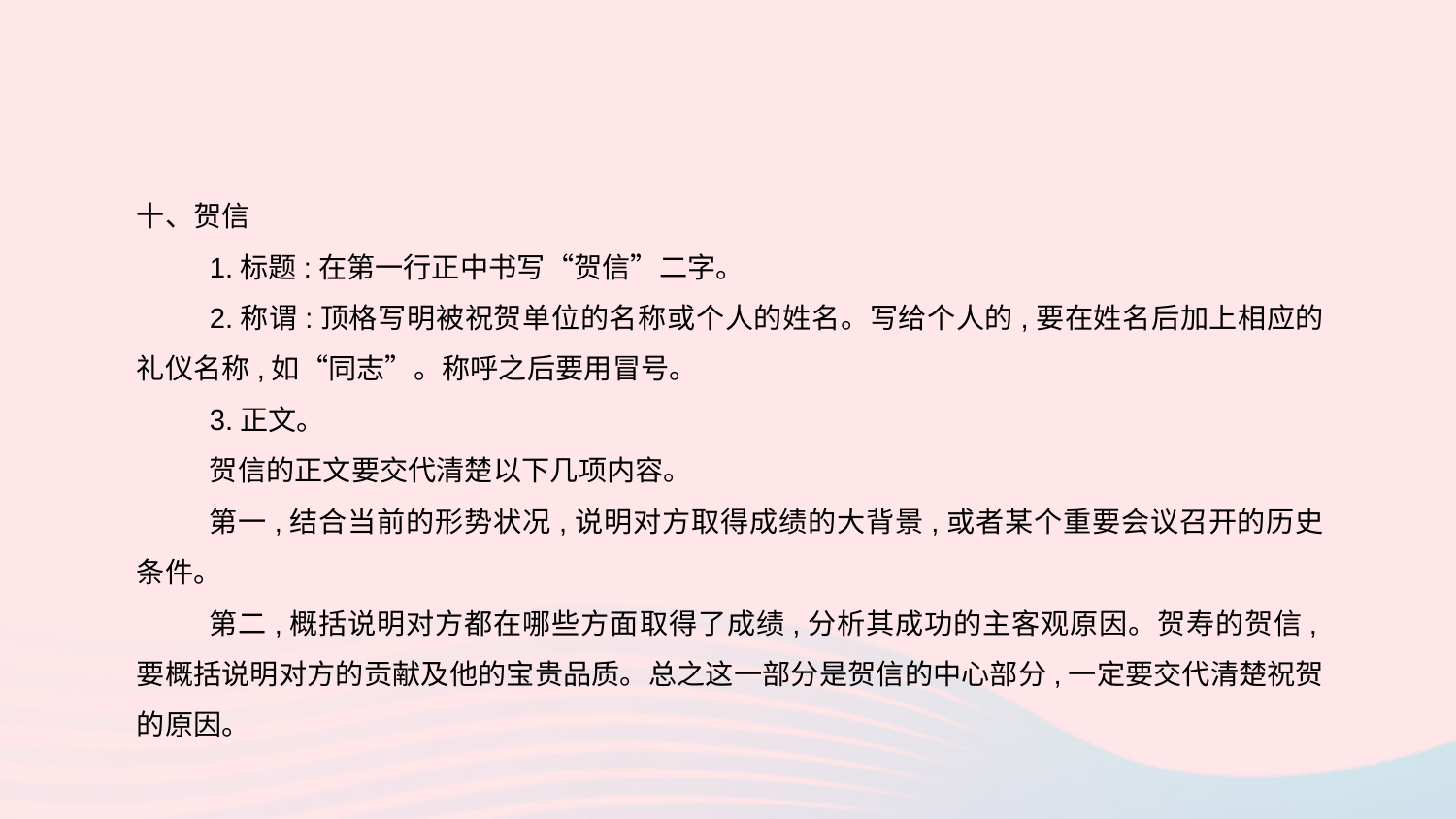

十、贺信
1.标题:在第一行正中书写“贺信”二字。
2.称谓:顶格写明被祝贺单位的名称或个人的姓名。写给个人的,要在姓名后加上相应的礼仪名称,如“同志”。称呼之后要用冒号。
3.正文。
贺信的正文要交代清楚以下几项内容。
第一,结合当前的形势状况,说明对方取得成绩的大背景,或者某个重要会议召开的历史条件。
第二,概括说明对方都在哪些方面取得了成绩,分析其成功的主客观原因。贺寿的贺信,要概括说明对方的贡献及他的宝贵品质。总之这一部分是贺信的中心部分,一定要交代清楚祝贺的原因。